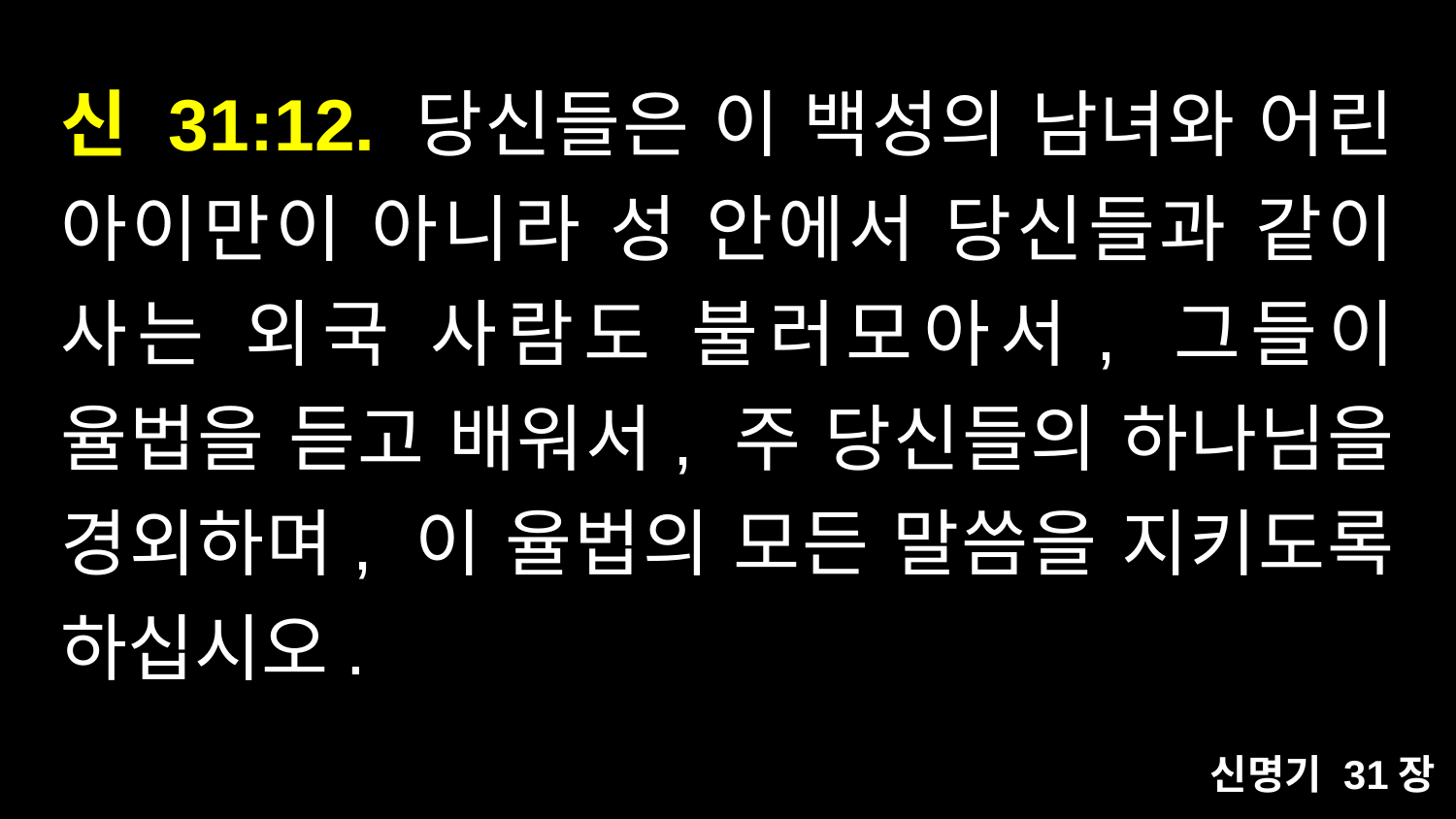

# 신 31:12. 당신들은 이 백성의 남녀와 어린 아이만이 아니라 성 안에서 당신들과 같이 사는 외국 사람도 불러모아서, 그들이 율법을 듣고 배워서, 주 당신들의 하나님을 경외하며, 이 율법의 모든 말씀을 지키도록 하십시오.
신명기 31장